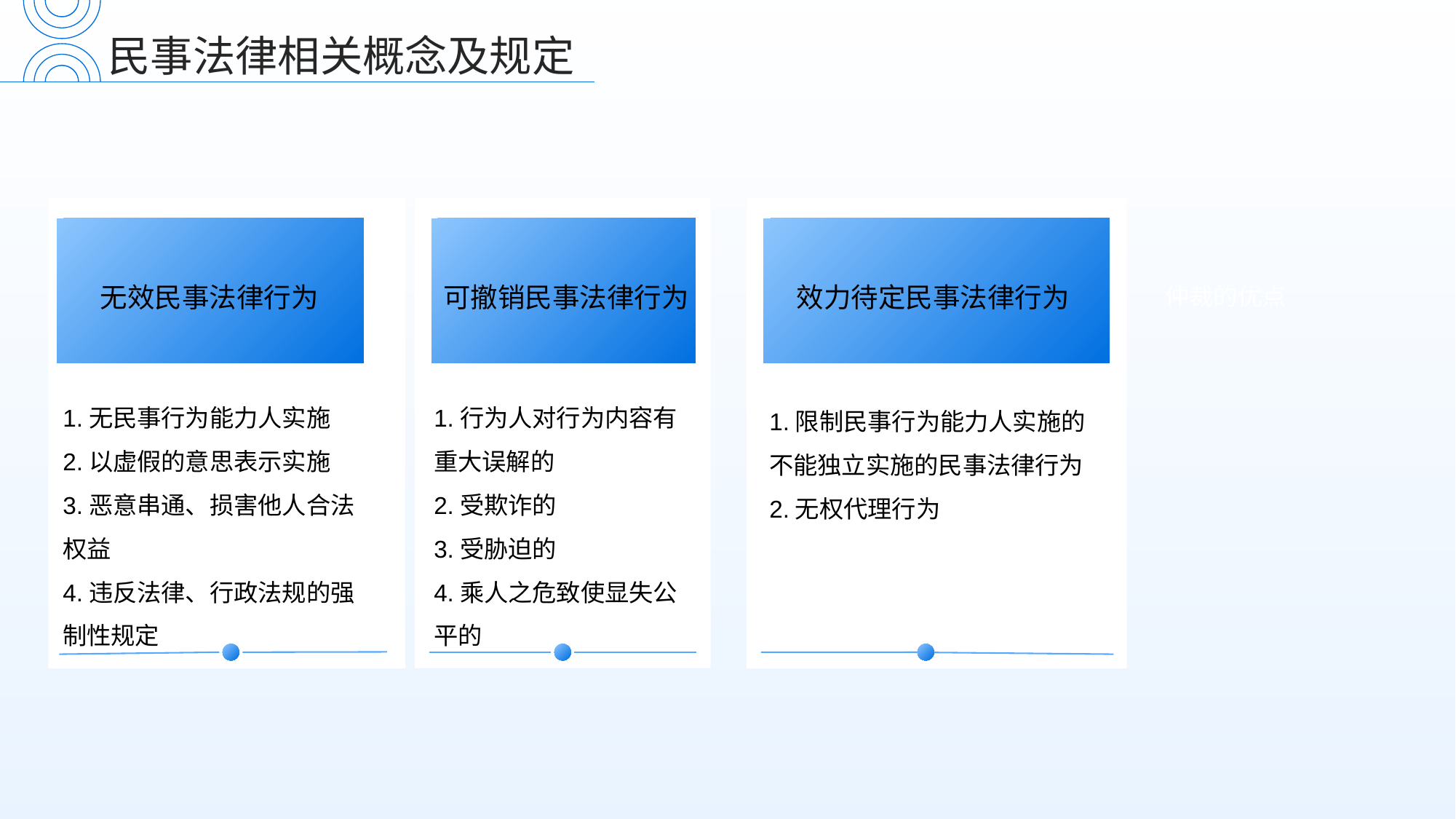

民事法律相关概念及规定

仲裁的优点
无效民事法律行为
可撤销民事法律行为
效力待定民事法律行为
1.无民事行为能力人实施
2.以虚假的意思表示实施
3.恶意串通、损害他人合法权益
4.违反法律、行政法规的强制性规定

1.行为人对行为内容有重大误解的
2.受欺诈的
3.受胁迫的
4.乘人之危致使显失公平的

1.限制民事行为能力人实施的不能独立实施的民事法律行为
2.无权代理行为